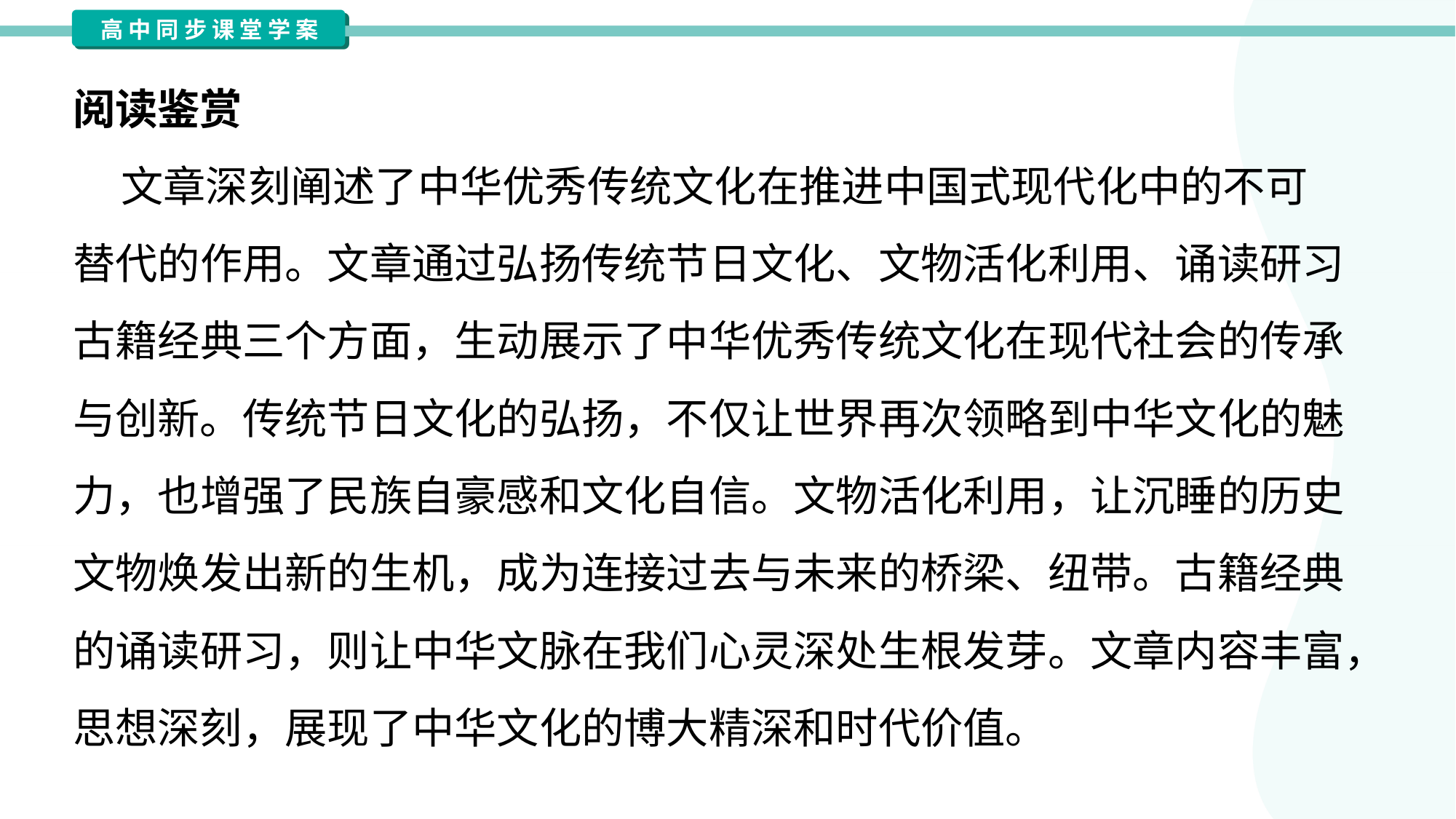

阅读鉴赏
    文章深刻阐述了中华优秀传统文化在推进中国式现代化中的不可
替代的作用。文章通过弘扬传统节日文化、文物活化利用、诵读研习
古籍经典三个方面，生动展示了中华优秀传统文化在现代社会的传承
与创新。传统节日文化的弘扬，不仅让世界再次领略到中华文化的魅
力，也增强了民族自豪感和文化自信。文物活化利用，让沉睡的历史
文物焕发出新的生机，成为连接过去与未来的桥梁、纽带。古籍经典
的诵读研习，则让中华文脉在我们心灵深处生根发芽。文章内容丰富，
思想深刻，展现了中华文化的博大精深和时代价值。